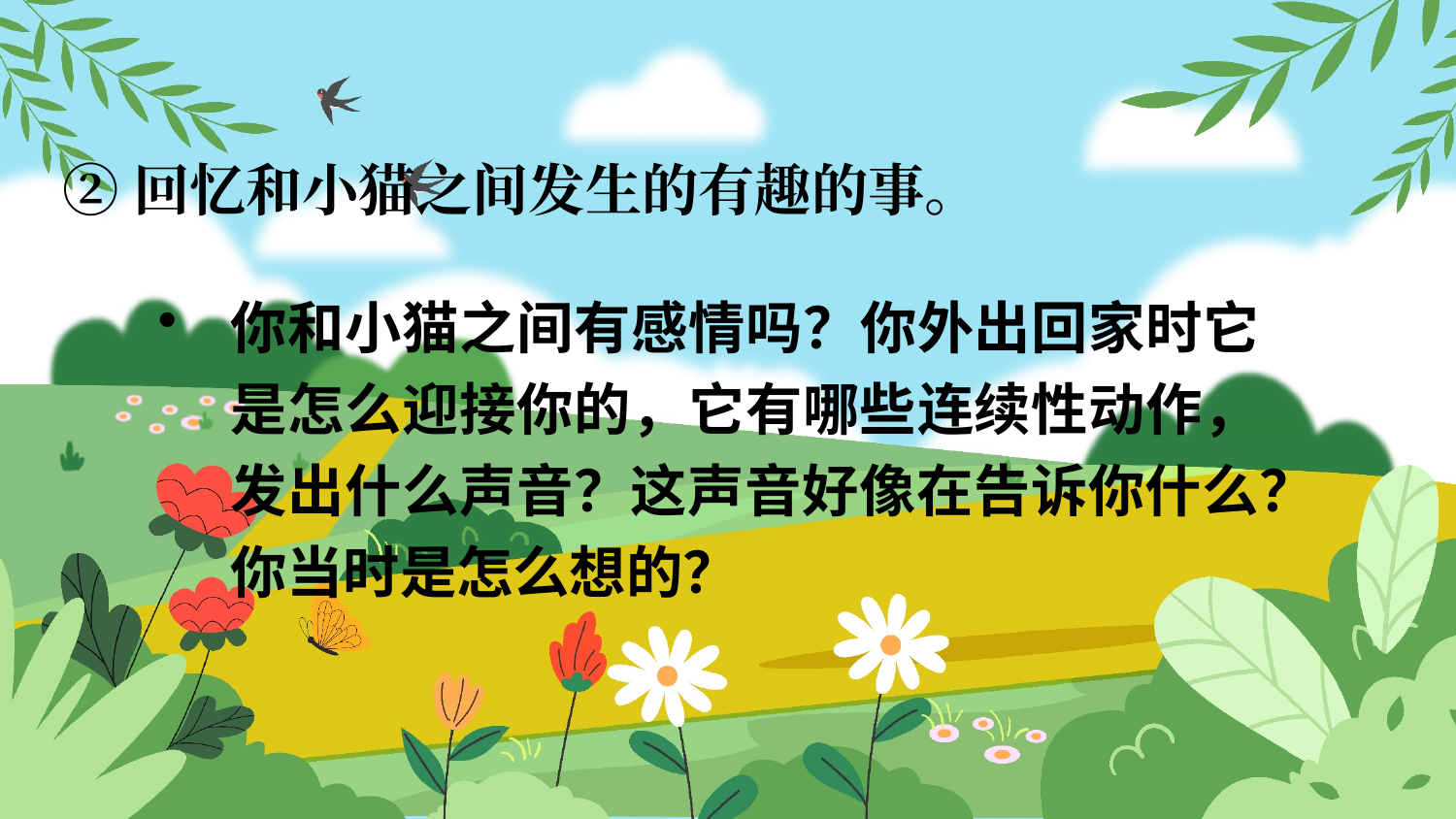

②回忆和小猫之间发生的有趣的事。
你和小猫之间有感情吗？你外出回家时它是怎么迎接你的，它有哪些连续性动作，发出什么声音？这声音好像在告诉你什么？你当时是怎么想的？